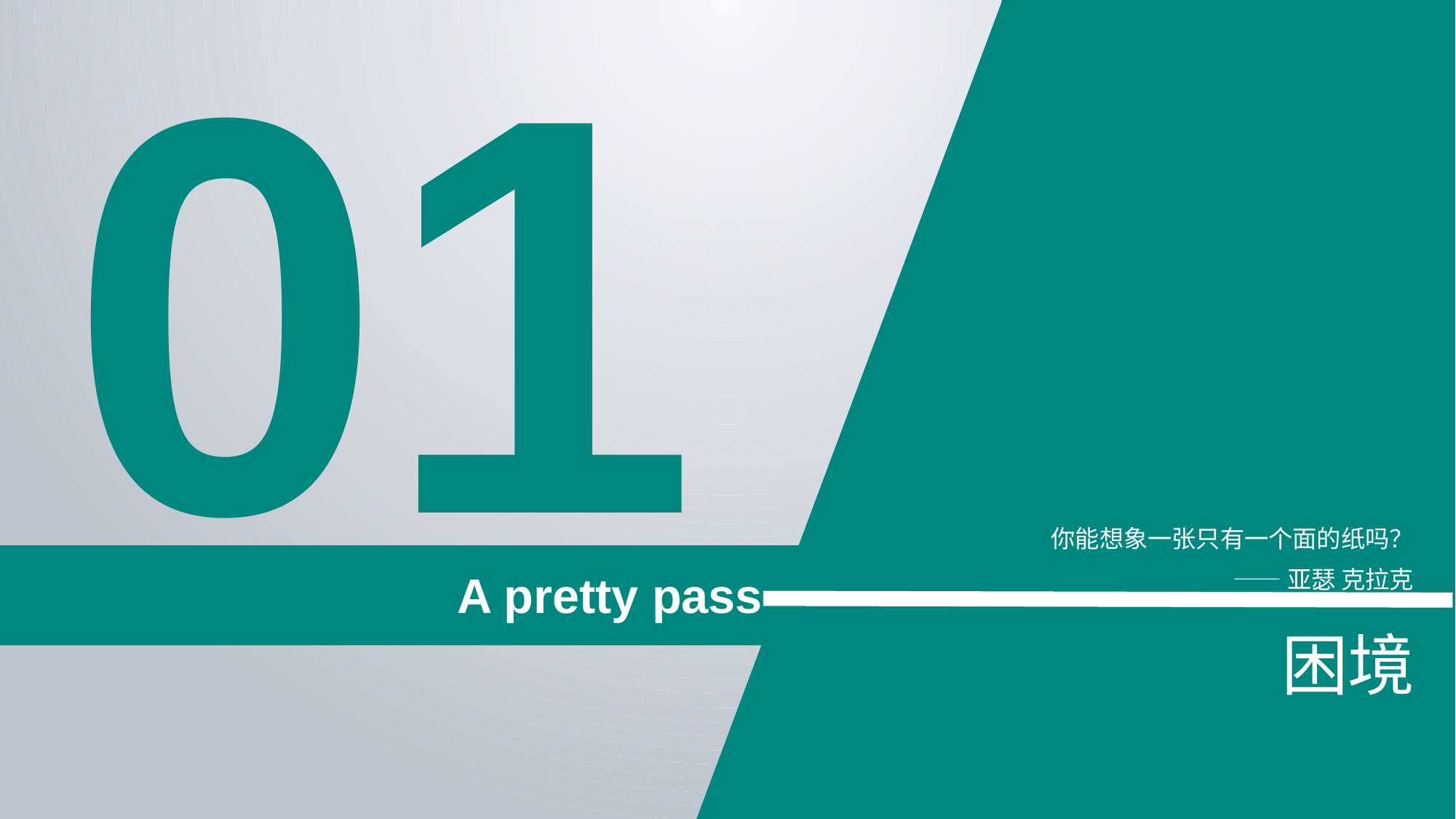

01
你能想象一张只有一个面的纸吗？
                  ——亚瑟 克拉克
 A pretty pass
困境